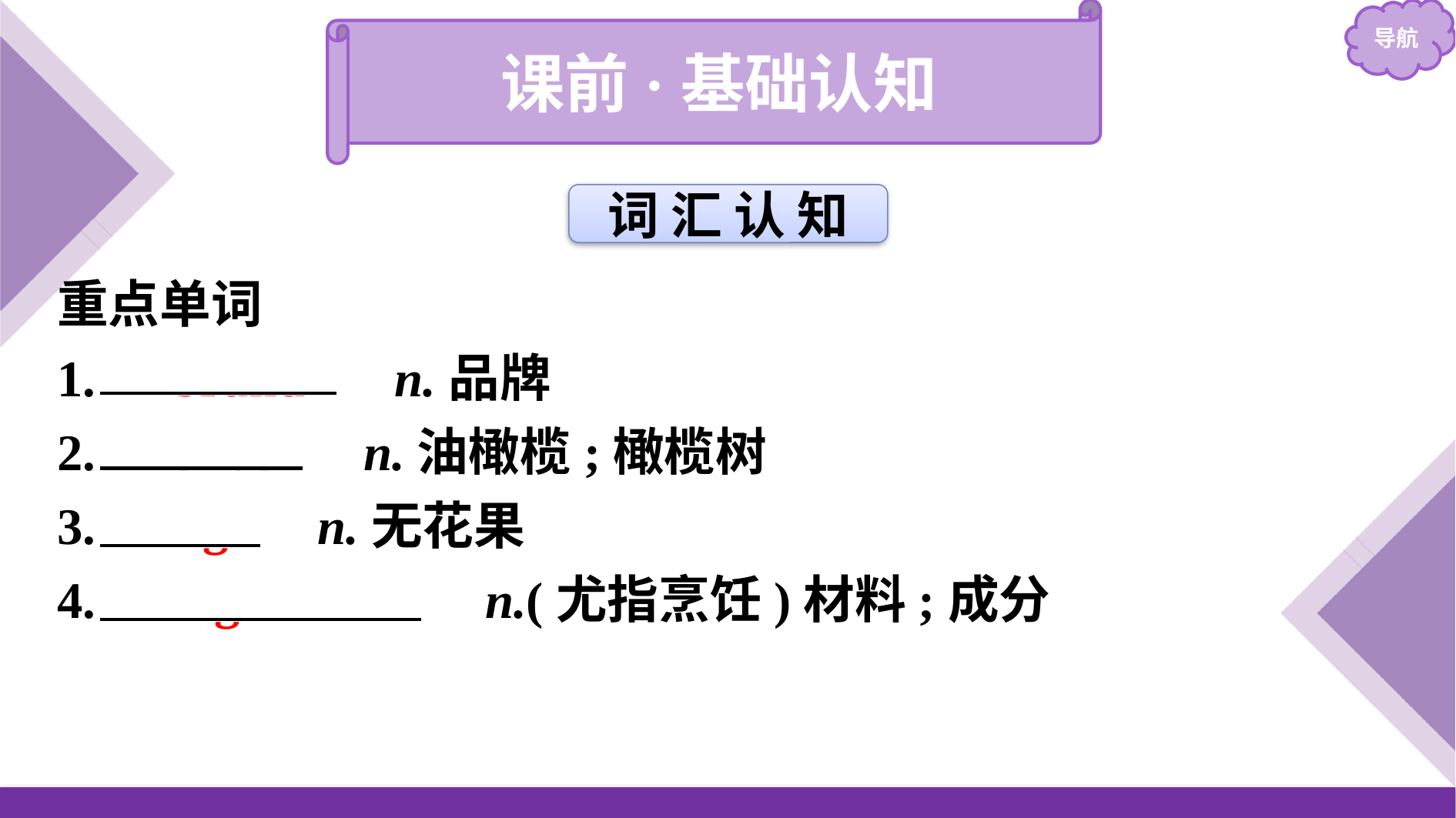

课前·基础认知
词 汇 认 知
重点单词
1.　brand　 n.品牌
2.　olive　 n.油橄榄;橄榄树
3.　fig　 n.无花果
4.　ingredient　 n.(尤指烹饪)材料;成分